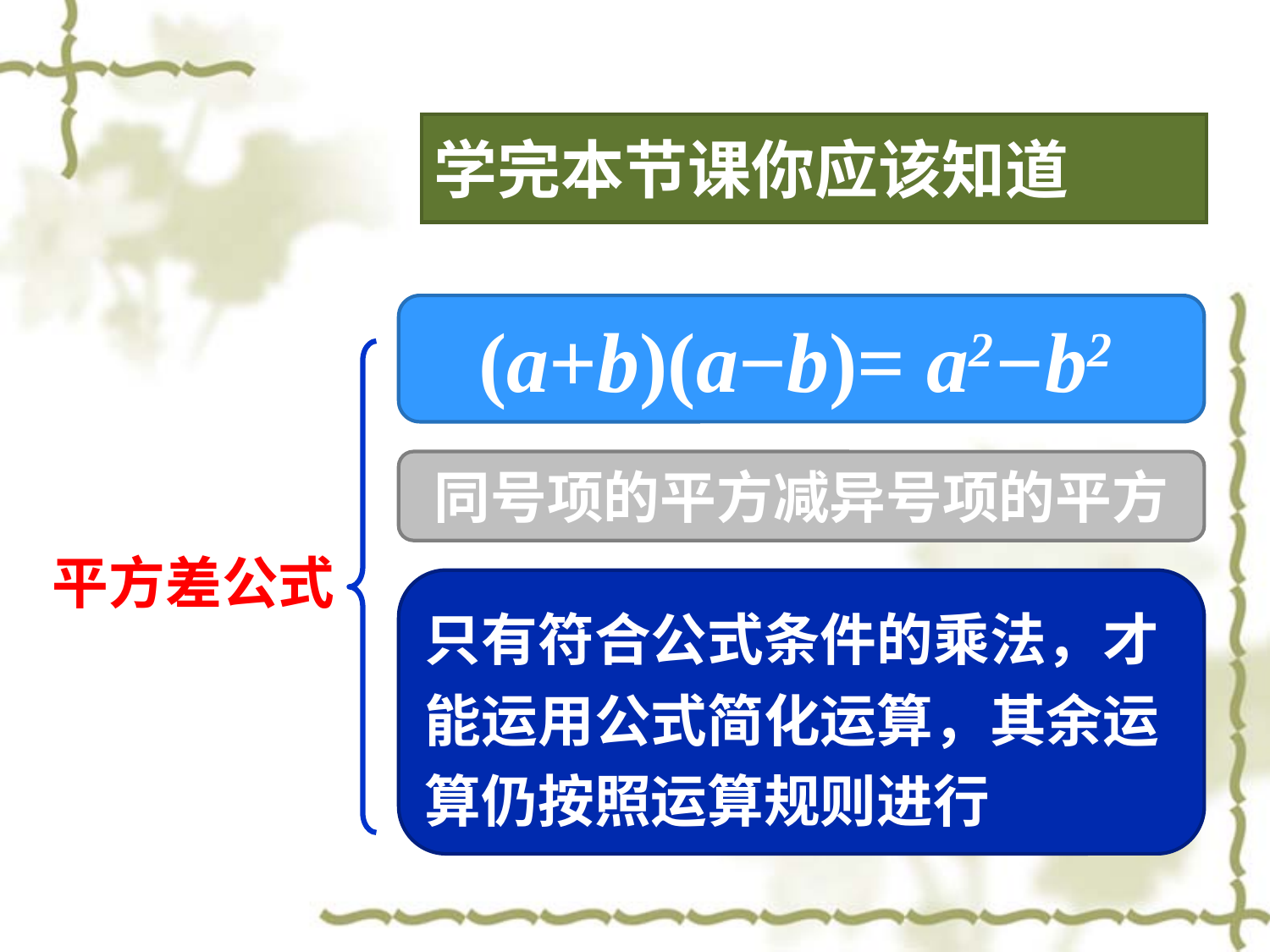

学完本节课你应该知道
(a+b)(a−b)= a2−b2

同号项的平方减异号项的平方
平方差公式
只有符合公式条件的乘法，才能运用公式简化运算，其余运算仍按照运算规则进行